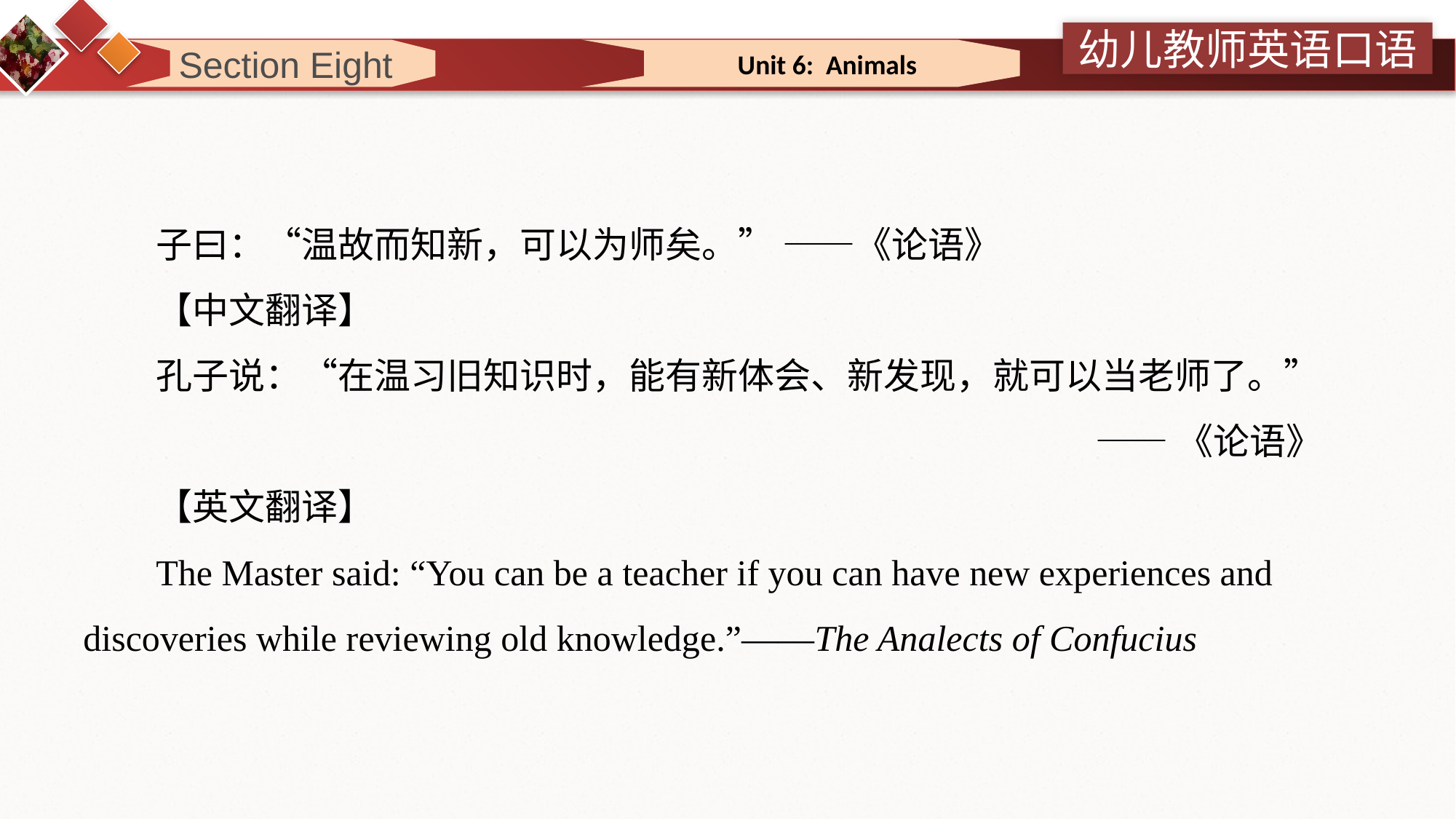

Section Eight
       Unit 6:  Animals
子曰：“温故而知新，可以为师矣。” ——《论语》
【中文翻译】
孔子说：“在温习旧知识时，能有新体会、新发现，就可以当老师了。”
——《论语》
【英文翻译】
The Master said: “You can be a teacher if you can have new experiences and discoveries while reviewing old knowledge.”——The Analects of Confucius